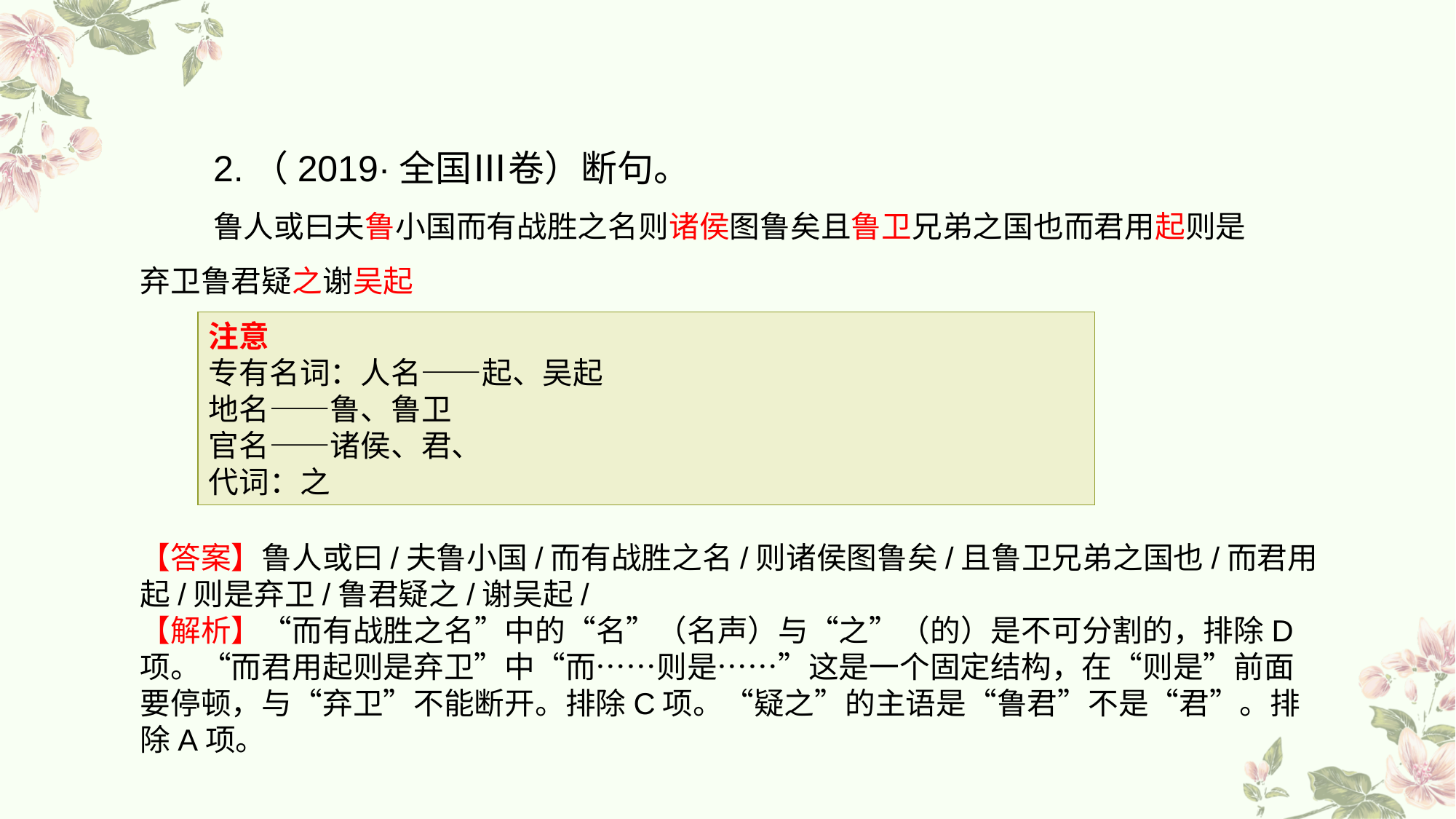

2.（2019·全国Ⅲ卷）断句。
鲁人或曰夫鲁小国而有战胜之名则诸侯图鲁矣且鲁卫兄弟之国也而君用起则是弃卫鲁君疑之谢吴起
注意
专有名词：人名——起、吴起
地名——鲁、鲁卫
官名——诸侯、君、
代词：之
【答案】鲁人或曰/夫鲁小国/而有战胜之名/则诸侯图鲁矣/且鲁卫兄弟之国也/而君用起/则是弃卫/鲁君疑之/谢吴起/
【解析】“而有战胜之名”中的“名”（名声）与“之”（的）是不可分割的，排除D项。“而君用起则是弃卫”中“而……则是……”这是一个固定结构，在“则是”前面要停顿，与“弃卫”不能断开。排除C项。“疑之”的主语是“鲁君”不是“君”。排除A项。